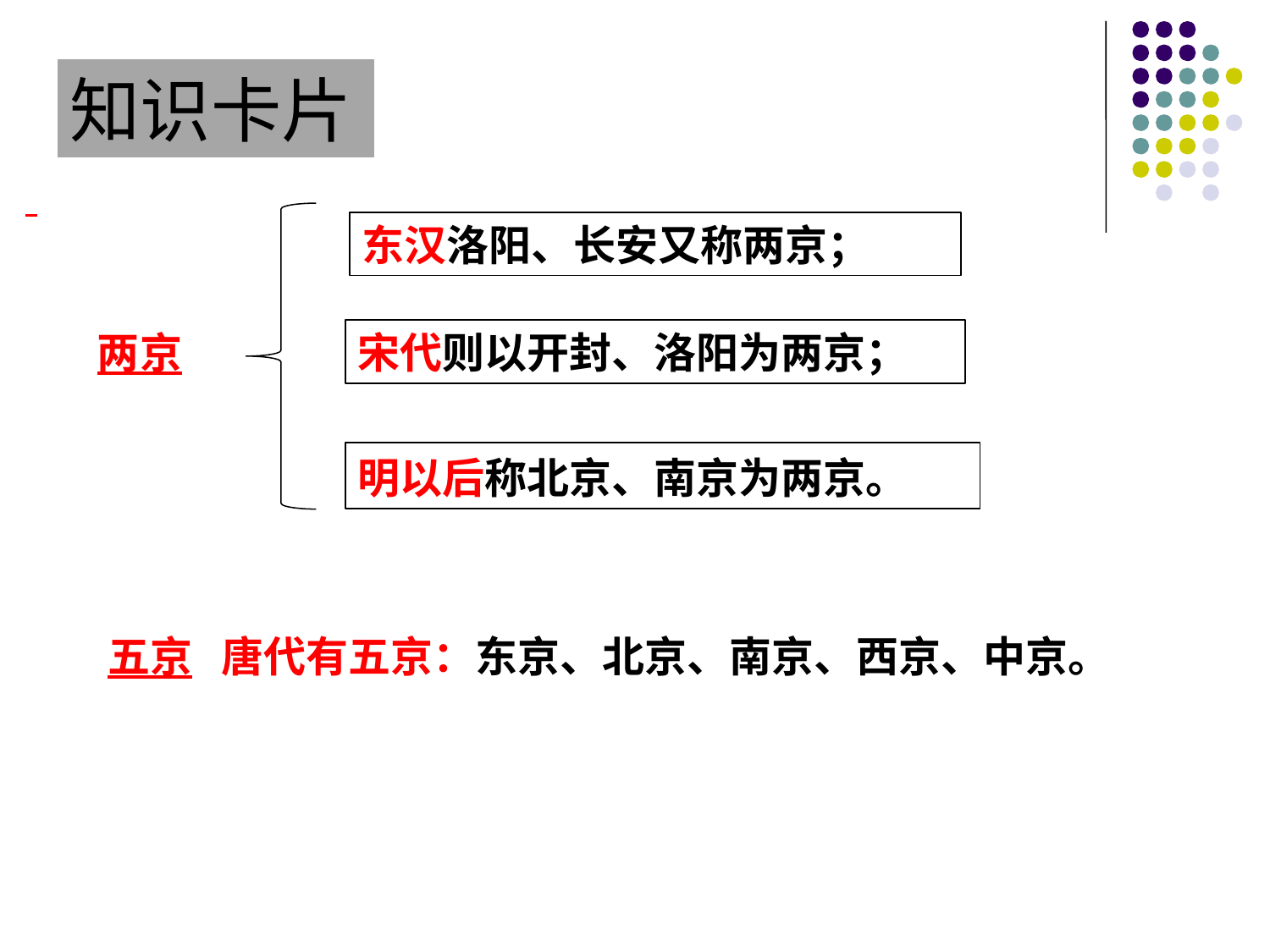

知识卡片

东汉洛阳、长安又称两京；
两京
宋代则以开封、洛阳为两京；
明以后称北京、南京为两京。
五京   唐代有五京：东京、北京、南京、西京、中京。